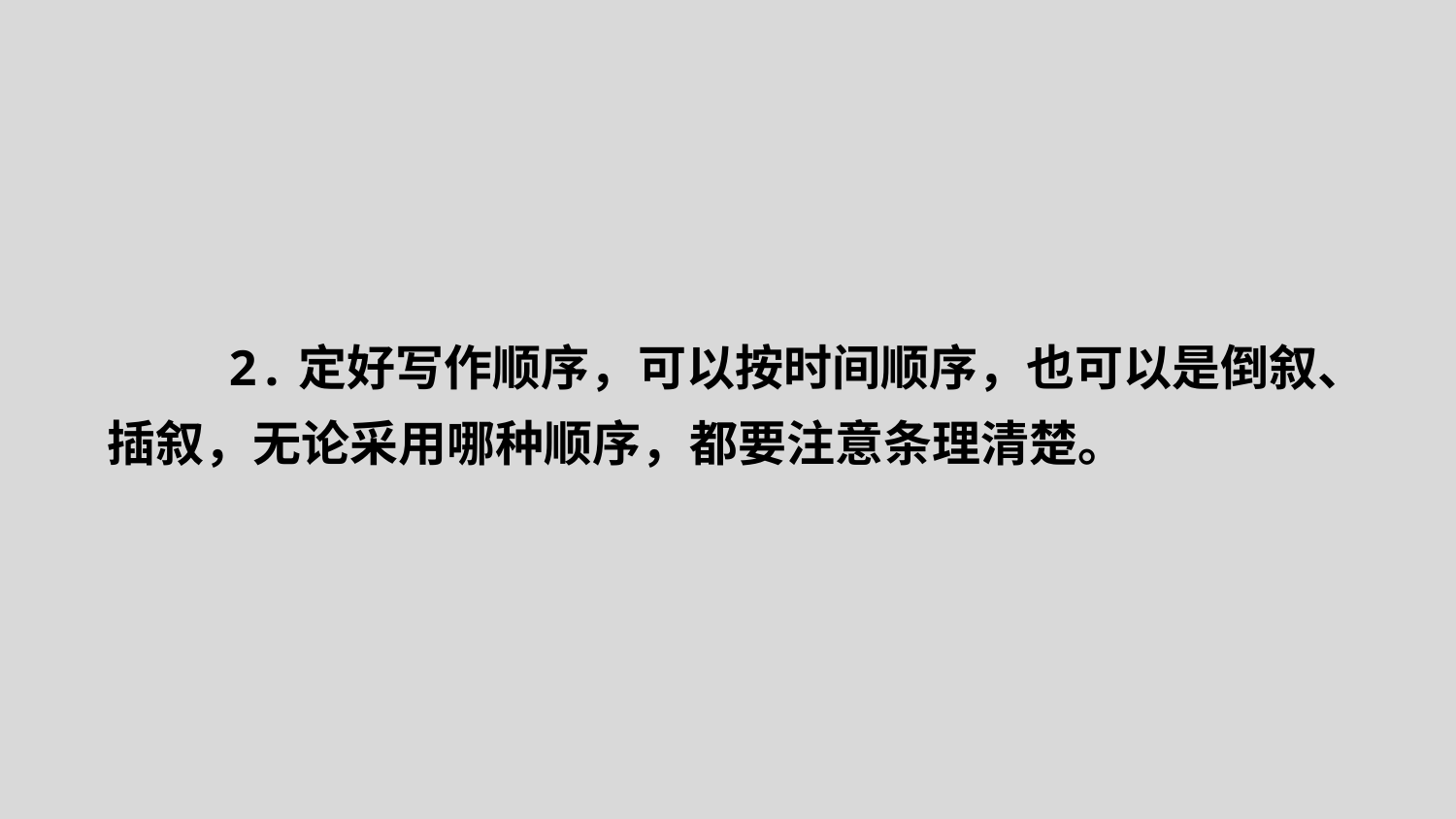

2.定好写作顺序，可以按时间顺序，也可以是倒叙、插叙，无论采用哪种顺序，都要注意条理清楚。